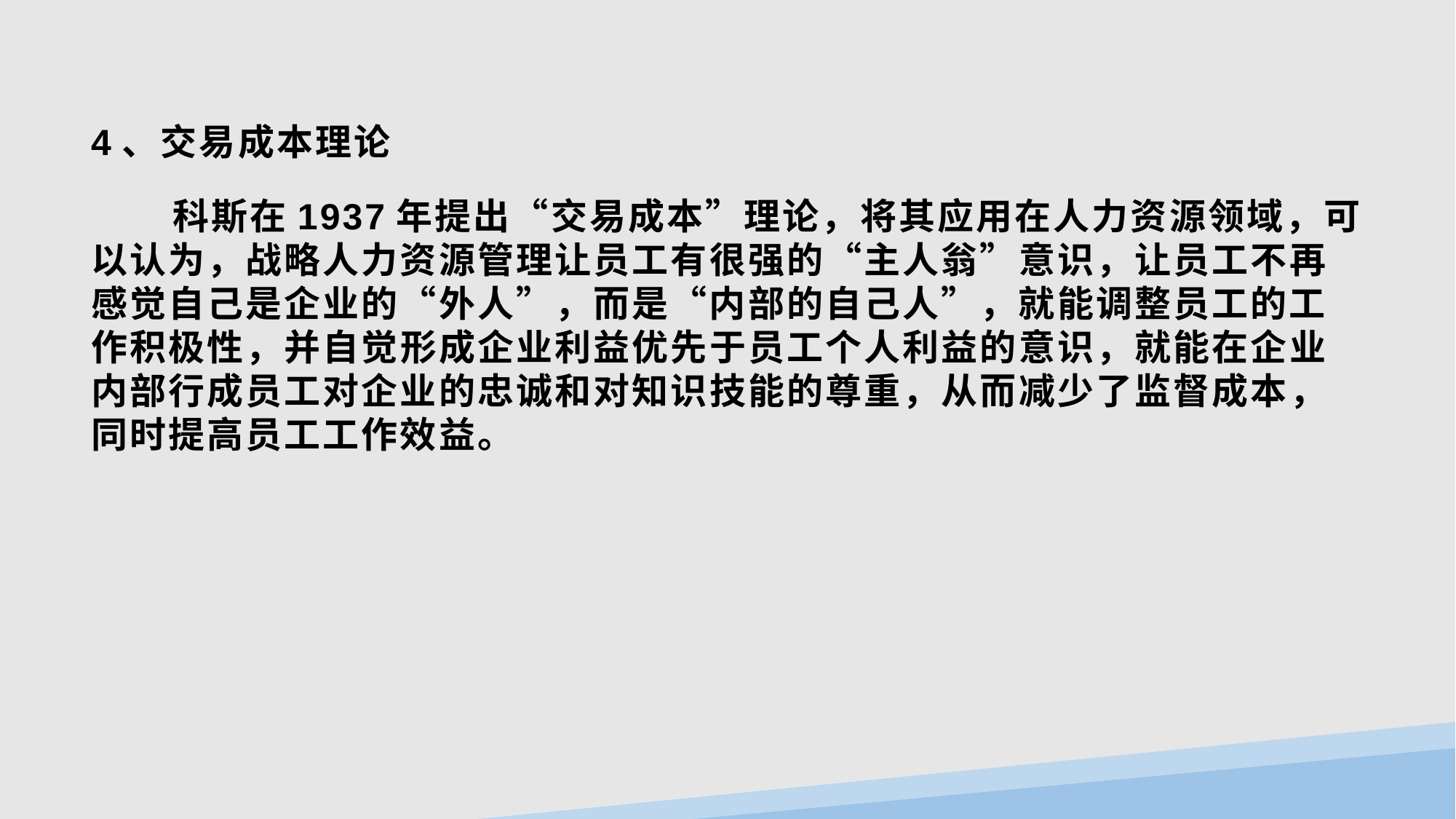

#
4、交易成本理论
       科斯在1937年提出“交易成本”理论，将其应用在人力资源领域，可以认为，战略人力资源管理让员工有很强的“主人翁”意识，让员工不再感觉自己是企业的“外人”，而是“内部的自己人”，就能调整员工的工作积极性，并自觉形成企业利益优先于员工个人利益的意识，就能在企业内部行成员工对企业的忠诚和对知识技能的尊重，从而减少了监督成本，同时提高员工工作效益。